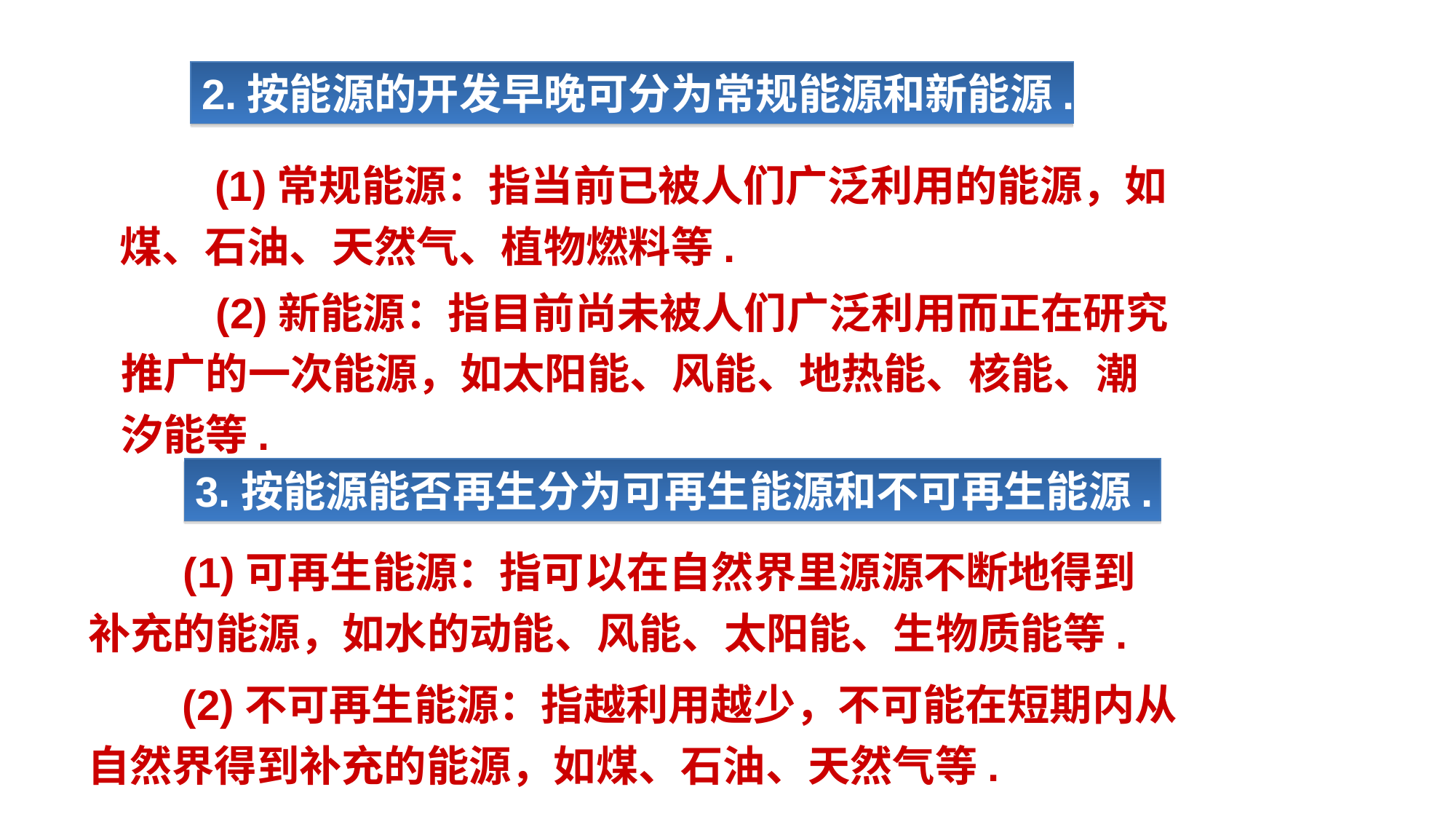

2.按能源的开发早晚可分为常规能源和新能源.
　　(1)常规能源：指当前已被人们广泛利用的能源，如煤、石油、天然气、植物燃料等.
　　(2)新能源：指目前尚未被人们广泛利用而正在研究推广的一次能源，如太阳能、风能、地热能、核能、潮汐能等.
3.按能源能否再生分为可再生能源和不可再生能源.
　　(1)可再生能源：指可以在自然界里源源不断地得到补充的能源，如水的动能、风能、太阳能、生物质能等.
　　(2)不可再生能源：指越利用越少，不可能在短期内从自然界得到补充的能源，如煤、石油、天然气等.